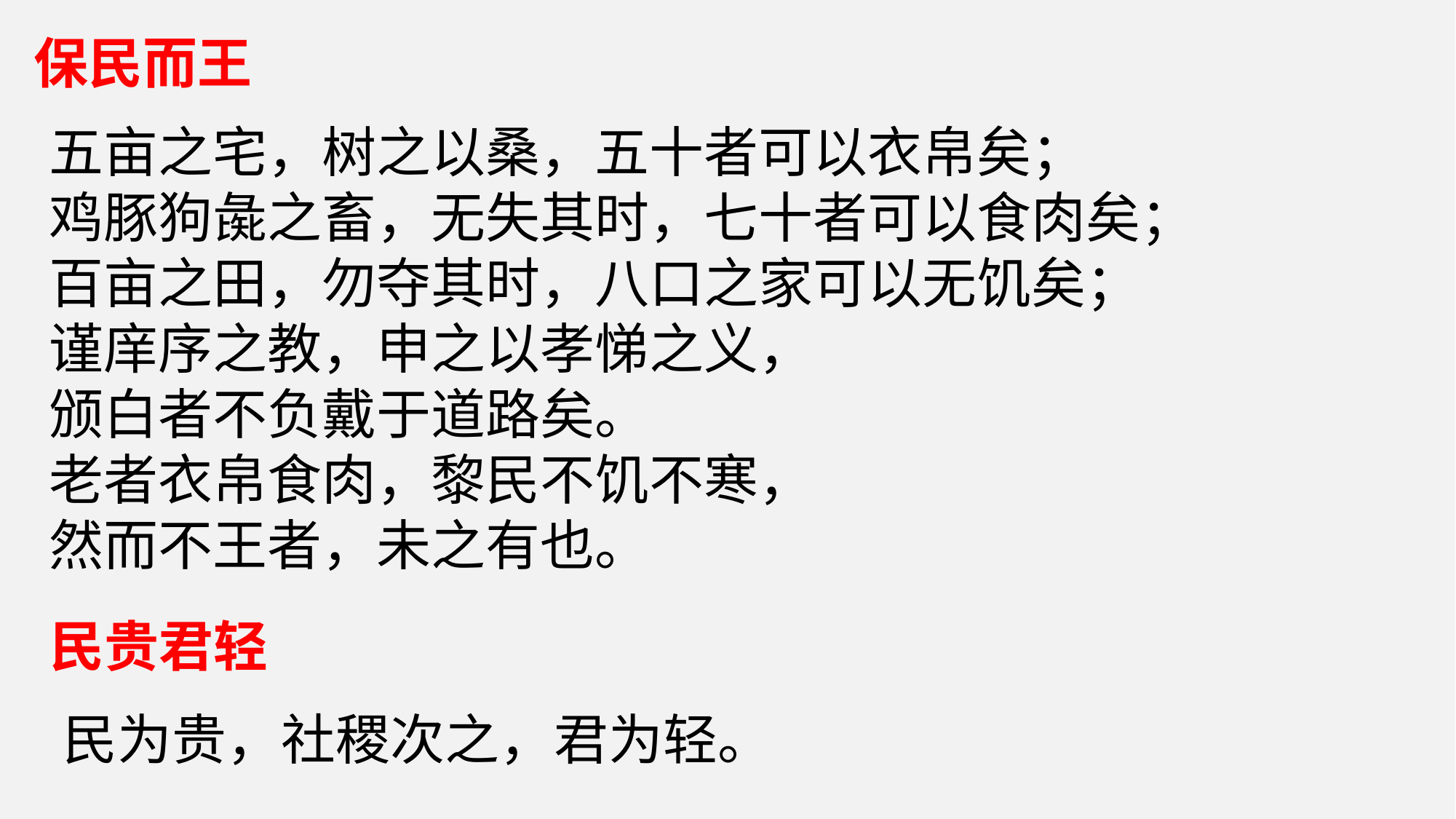

保民而王
五亩之宅，树之以桑，五十者可以衣帛矣；
鸡豚狗彘之畜，无失其时，七十者可以食肉矣；百亩之田，勿夺其时，八口之家可以无饥矣；
谨庠序之教，申之以孝悌之义，
颁白者不负戴于道路矣。
老者衣帛食肉，黎民不饥不寒，
然而不王者，未之有也。
民贵君轻
民为贵，社稷次之，君为轻。